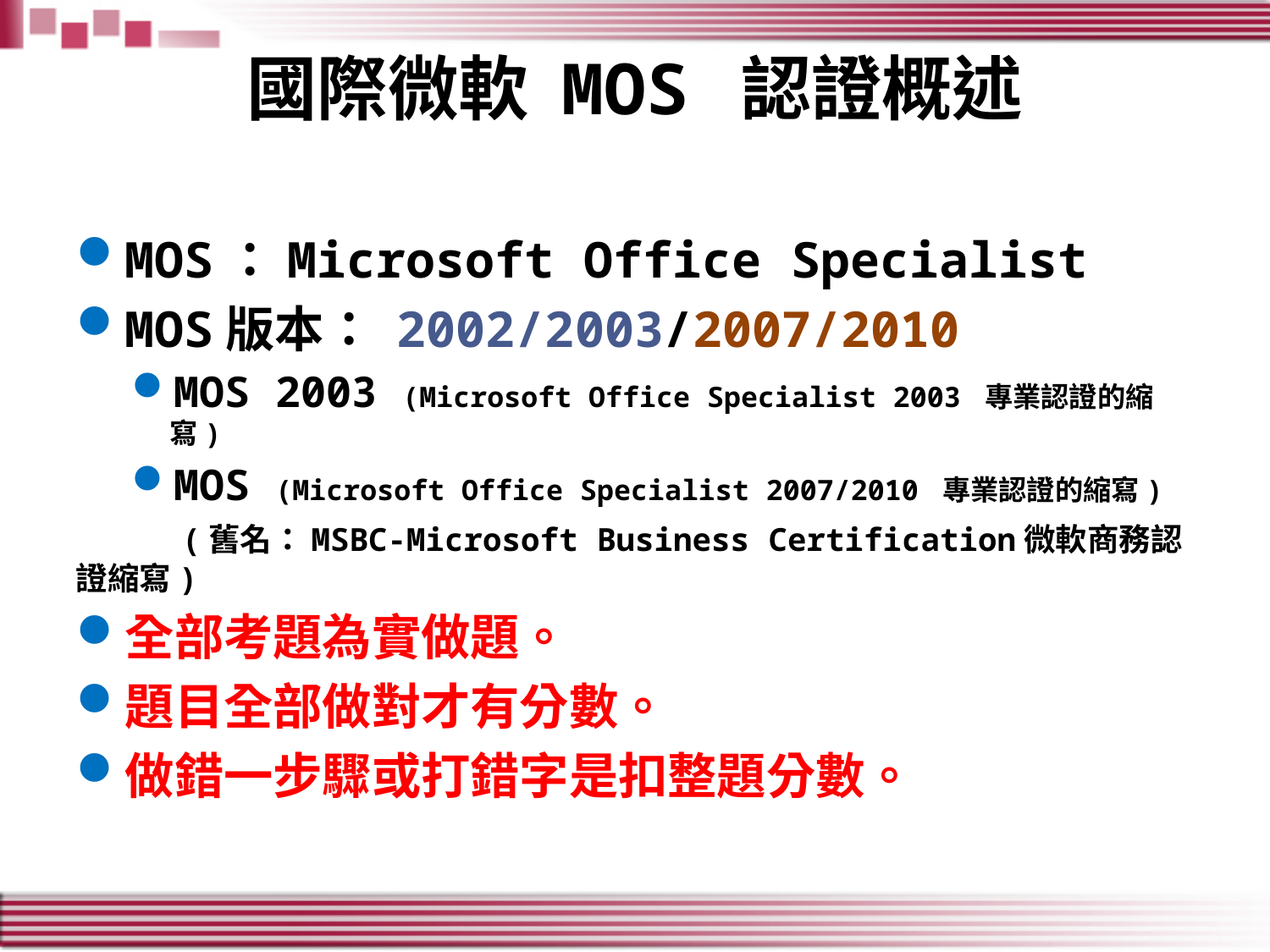

# 國際微軟 MOS  認證概述
MOS：Microsoft Office Specialist
MOS版本： 2002/2003/2007/2010
MOS 2003 (Microsoft Office Specialist 2003 專業認證的縮寫)
MOS (Microsoft Office Specialist 2007/2010 專業認證的縮寫)
     (舊名：MSBC-Microsoft Business Certification微軟商務認證縮寫)
全部考題為實做題。
題目全部做對才有分數。
做錯一步驟或打錯字是扣整題分數。